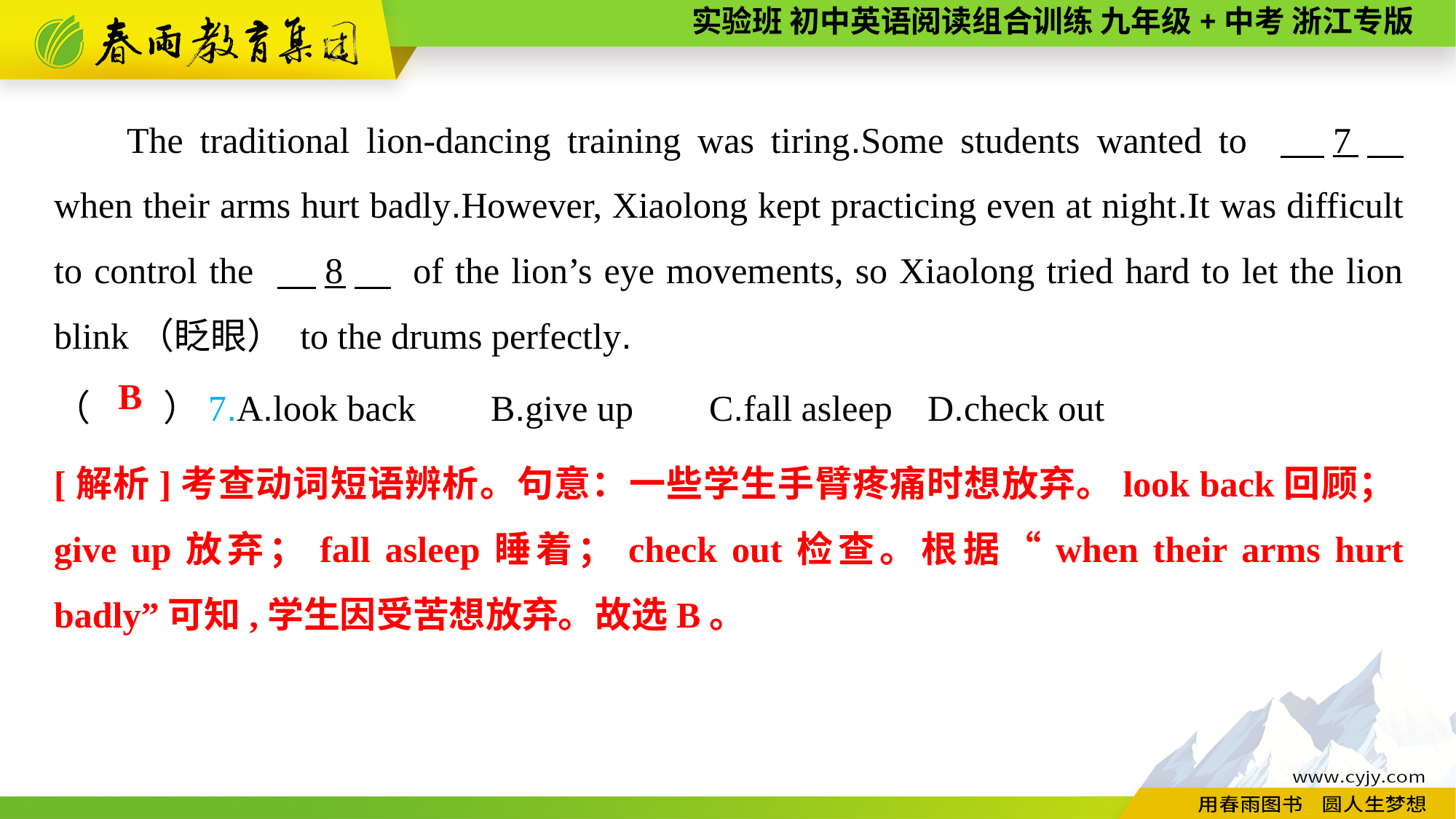

The traditional lion-dancing training was tiring.Some students wanted to 　7　 when their arms hurt badly.However, Xiaolong kept practicing even at night.It was difficult to control the 　8　 of the lion’s eye movements, so Xiaolong tried hard to let the lion blink（眨眼） to the drums perfectly.
（　　）7.A.look back	B.give up	C.fall asleep	D.check out
B
[解析]考查动词短语辨析。句意：一些学生手臂疼痛时想放弃。look back回顾；give up放弃；fall asleep睡着；check out检查。根据“when their arms hurt badly”可知,学生因受苦想放弃。故选B。